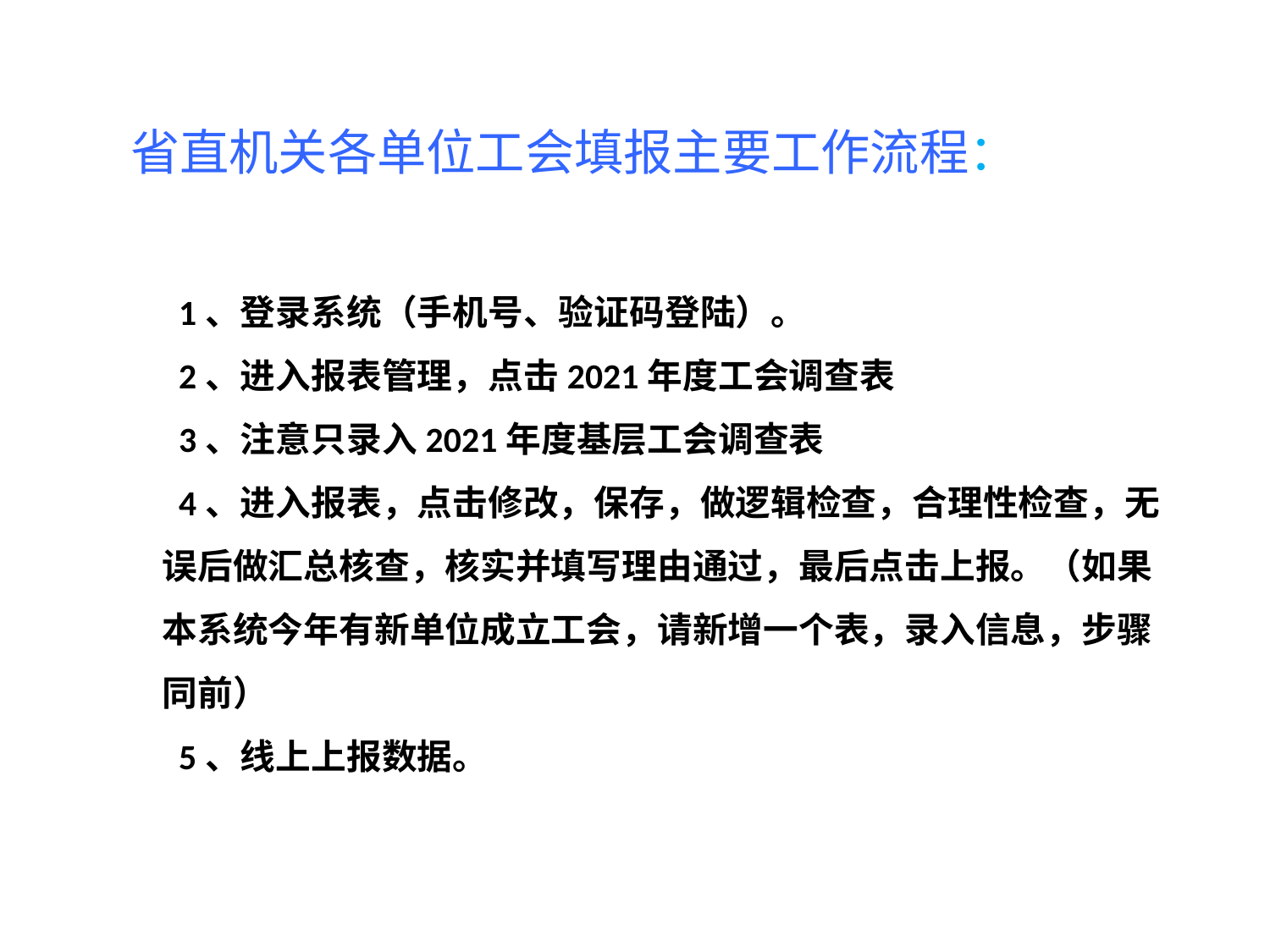

# 省直机关各单位工会填报主要工作流程： 1、登录系统（手机号、验证码登陆）。 2、进入报表管理，点击2021年度工会调查表 3、注意只录入2021年度基层工会调查表 4、进入报表，点击修改，保存，做逻辑检查，合理性检查，无误后做汇总核查，核实并填写理由通过，最后点击上报。（如果本系统今年有新单位成立工会，请新增一个表，录入信息，步骤同前） 5、线上上报数据。